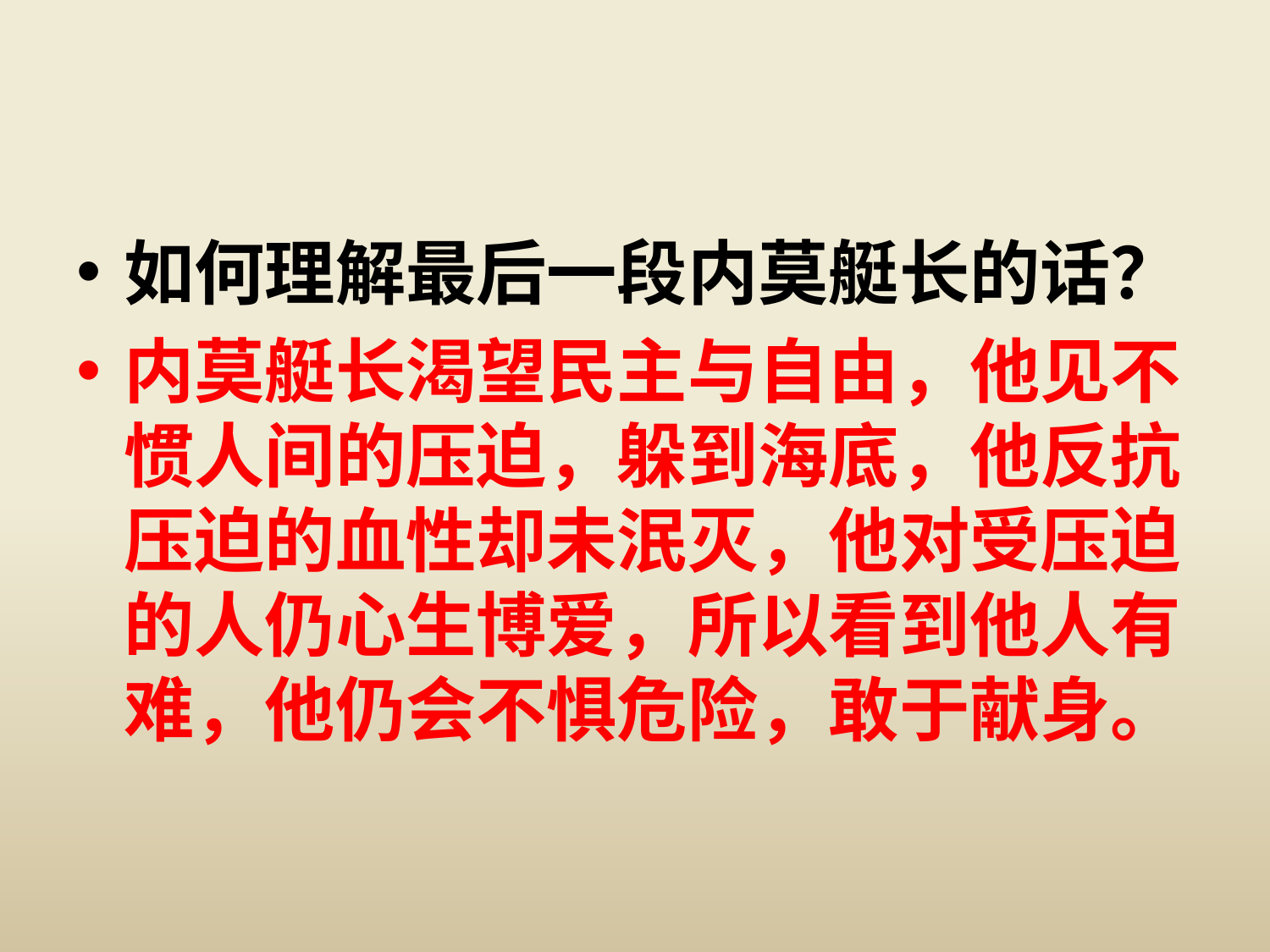

#
如何理解最后一段内莫艇长的话？
内莫艇长渴望民主与自由，他见不惯人间的压迫，躲到海底，他反抗压迫的血性却未泯灭，他对受压迫的人仍心生博爱，所以看到他人有难，他仍会不惧危险，敢于献身。